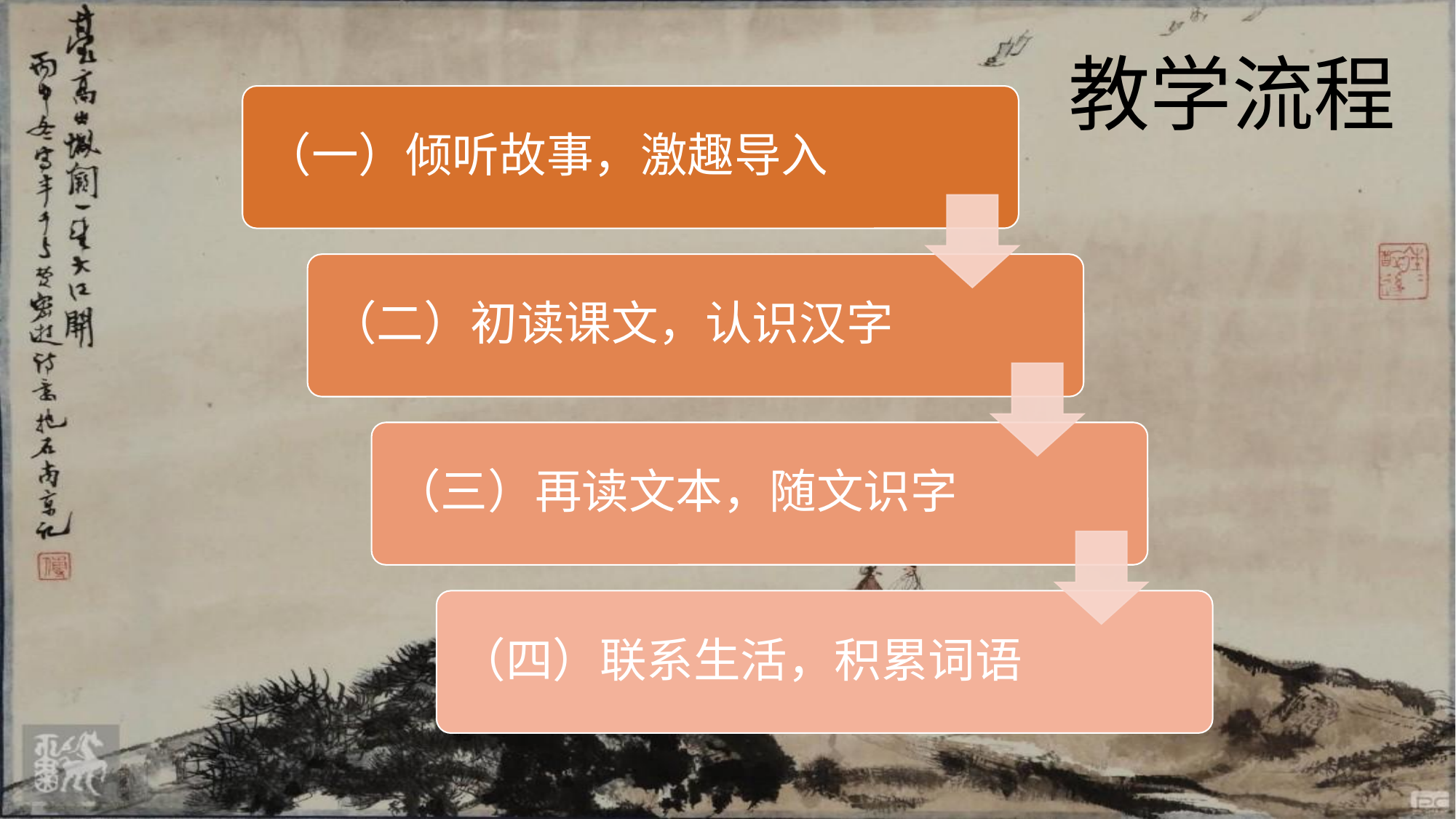

教学流程
（一）倾听故事，激趣导入
（二）初读课文，认识汉字
（三）再读文本，随文识字
（四）联系生活，积累词语